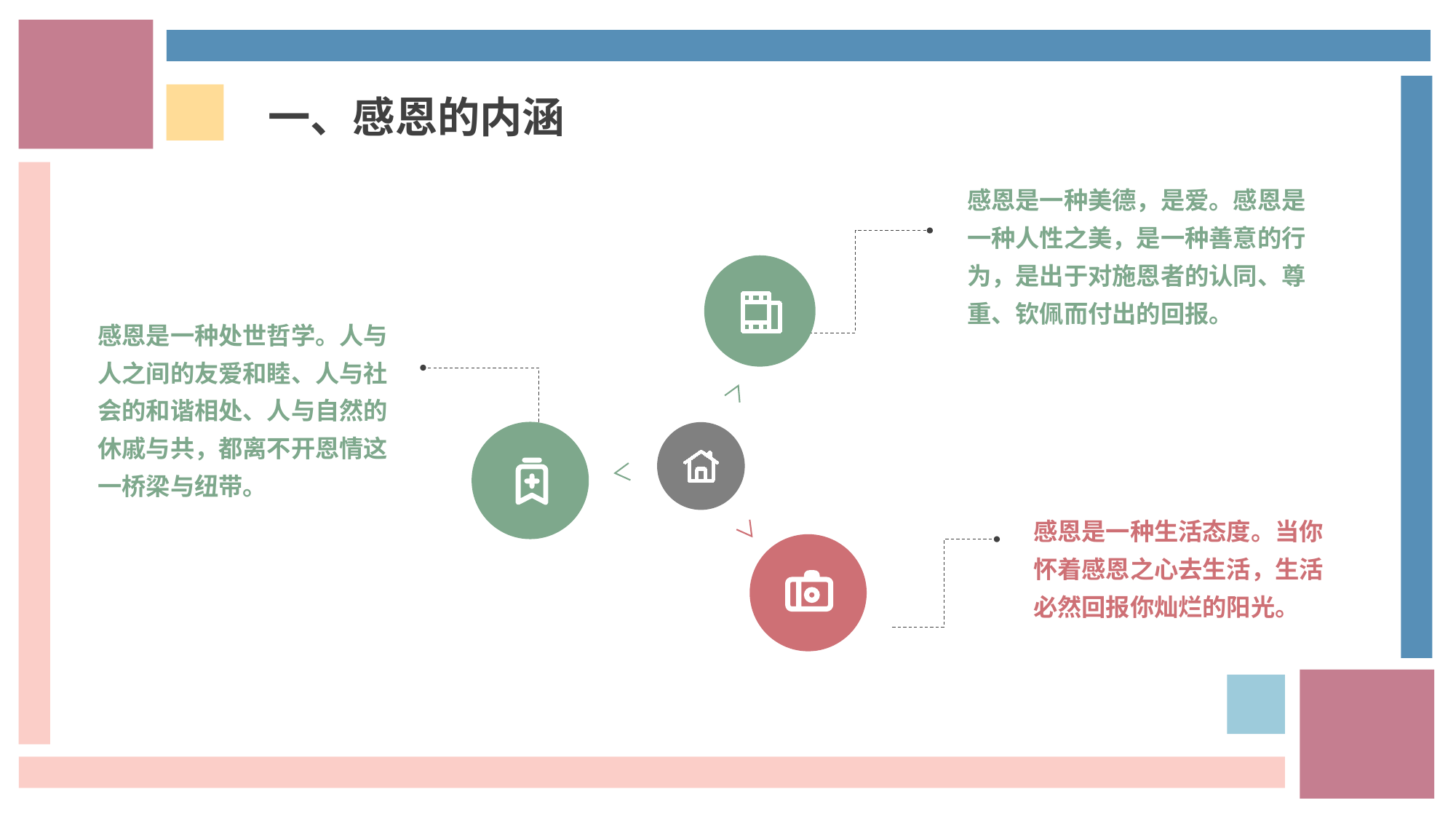

一、感恩的内涵

感恩是一种美德，是爱。感恩是一种人性之美，是一种善意的行为，是出于对施恩者的认同、尊重、钦佩而付出的回报。

感恩是一种处世哲学。人与人之间的友爱和睦、人与社会的和谐相处、人与自然的休戚与共，都离不开恩情这一桥梁与纽带。

感恩是一种生活态度。当你怀着感恩之心去生活，生活必然回报你灿烂的阳光。